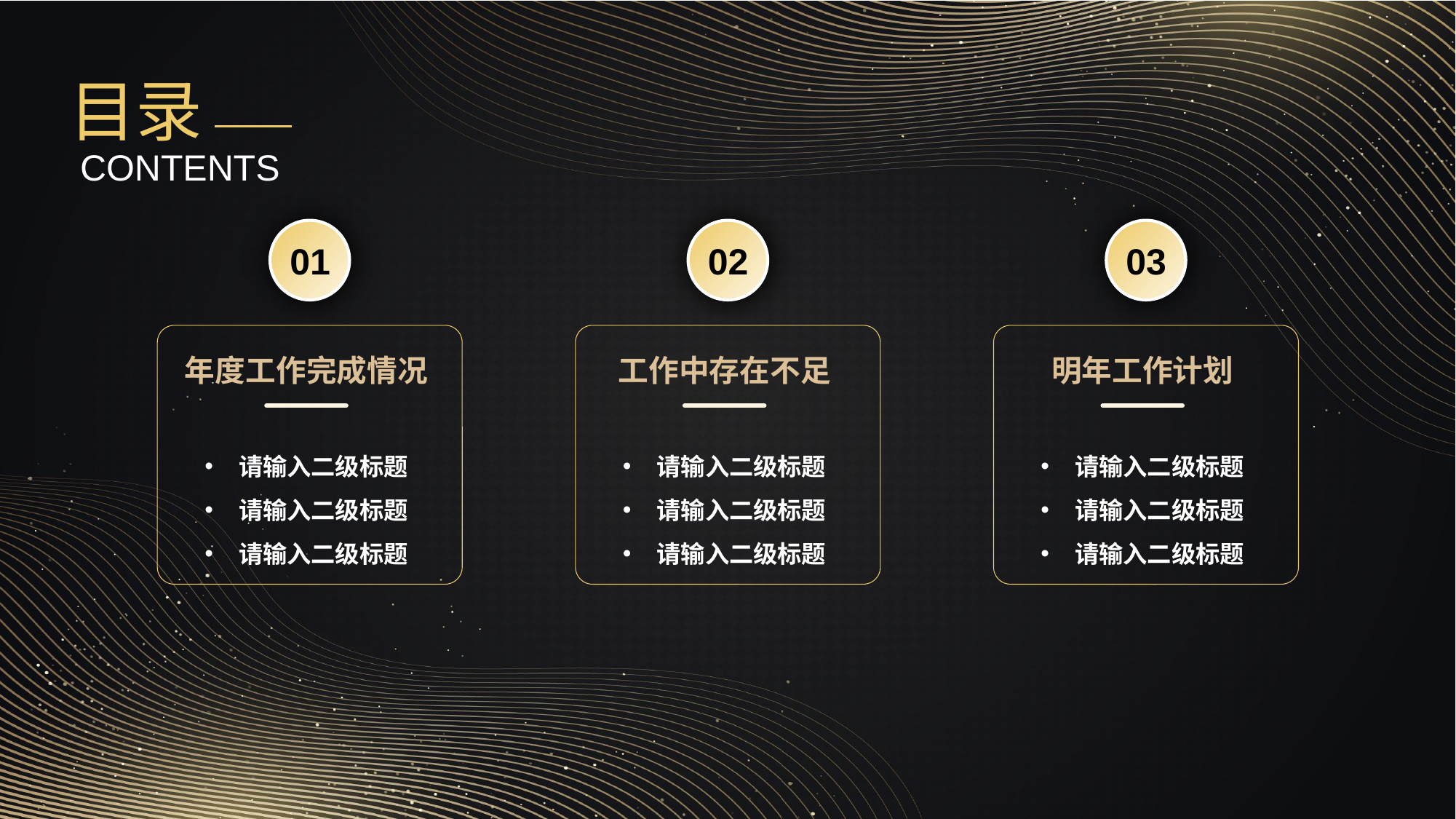

01

年度工作完成情况
请输入二级标题
请输入二级标题
请输入二级标题

02

工作中存在不足
请输入二级标题
请输入二级标题
请输入二级标题

03

明年工作计划
请输入二级标题
请输入二级标题
请输入二级标题